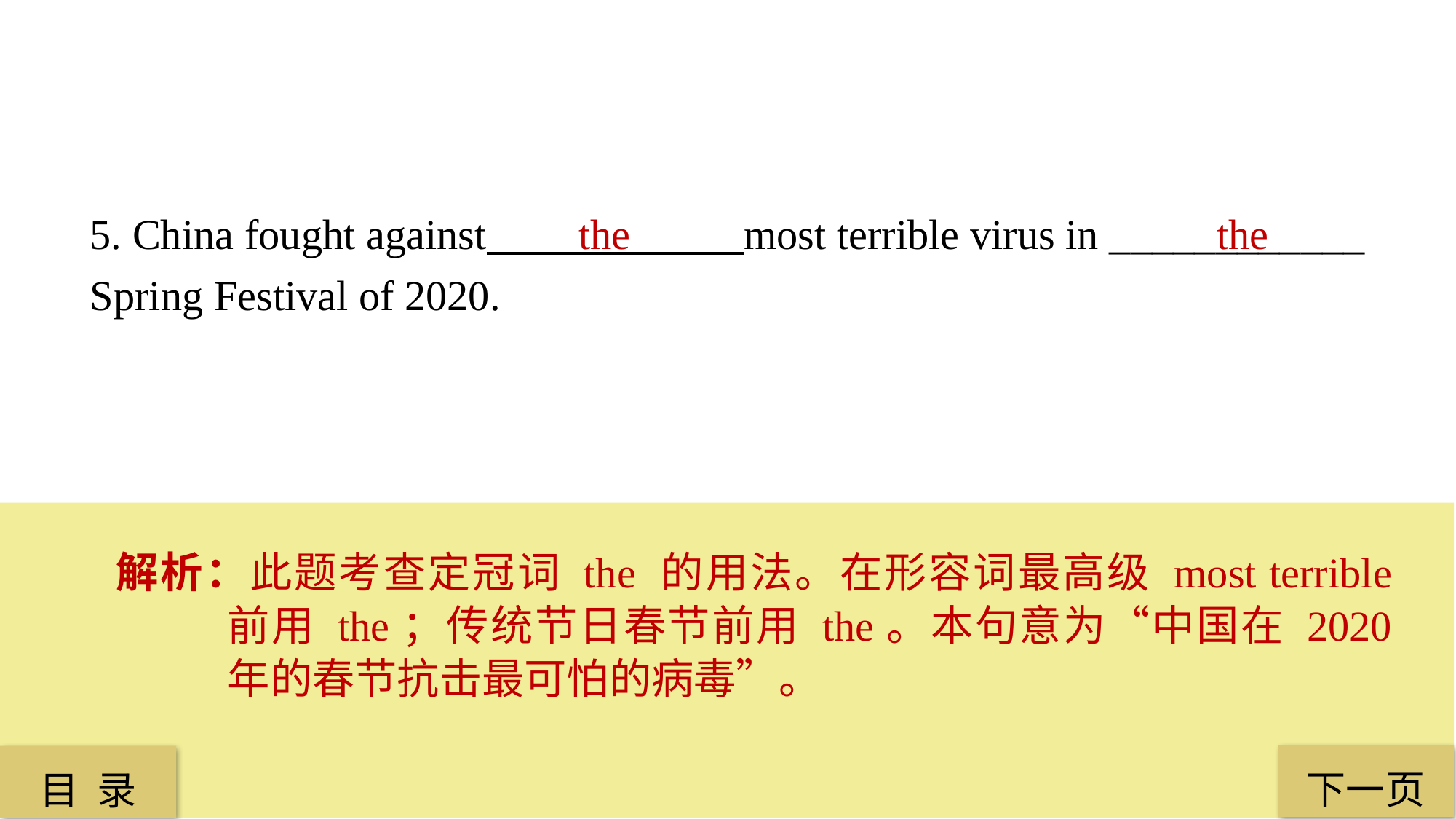

5. China fought against                        most terrible virus in ____________ Spring Festival of 2020.
 the
 the
解析：此题考查定冠词 the 的用法。在形容词最高级 most terrible 前用 the；传统节日春节前用 the。本句意为“中国在 2020 年的春节抗击最可怕的病毒”。